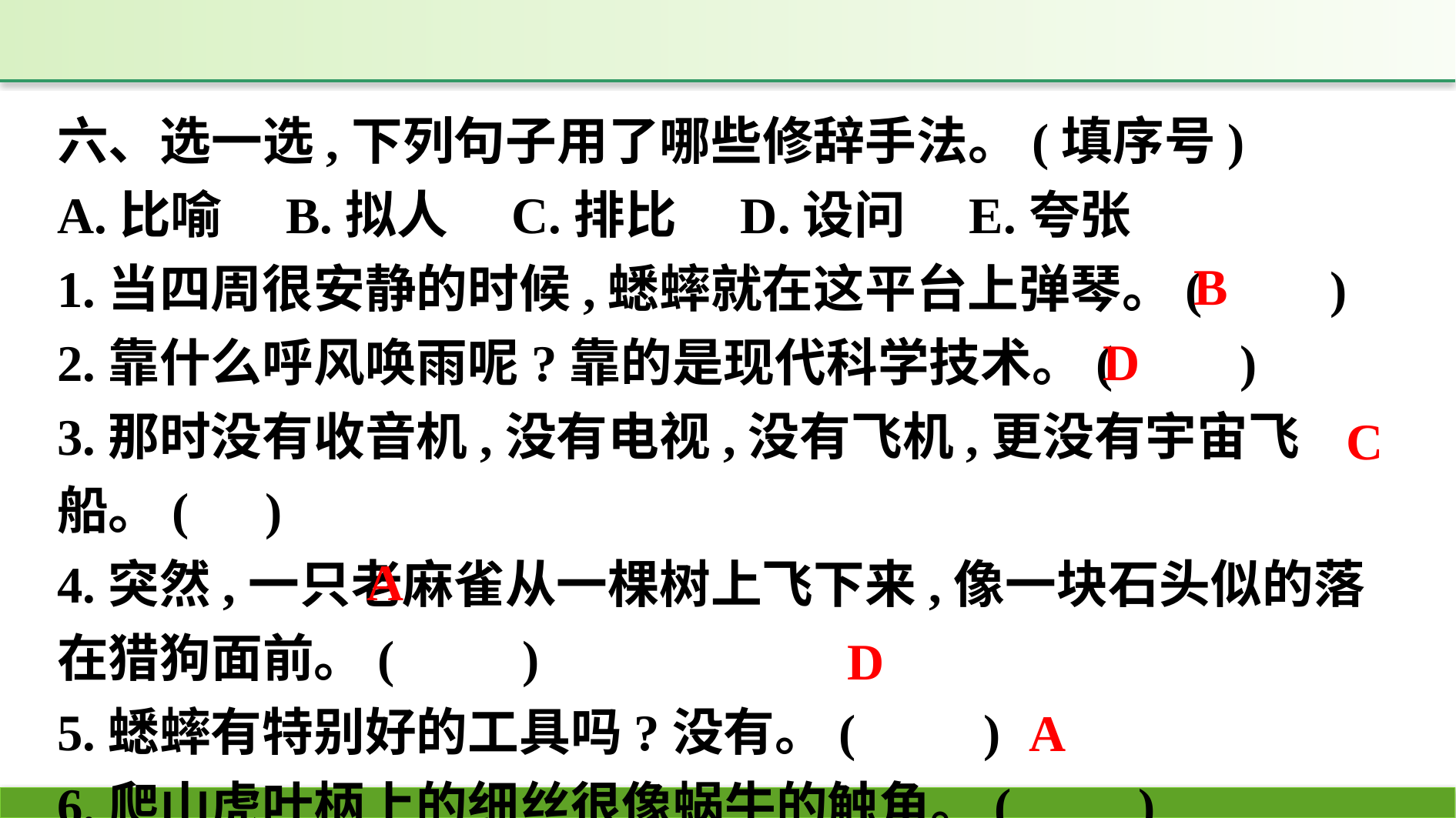

六、选一选,下列句子用了哪些修辞手法。(填序号)
A.比喻　B.拟人　C.排比　D.设问　E.夸张
1.当四周很安静的时候,蟋蟀就在这平台上弹琴。(　　)
2.靠什么呼风唤雨呢?靠的是现代科学技术。(　　)
3.那时没有收音机,没有电视,没有飞机,更没有宇宙飞船。(　)
4.突然,一只老麻雀从一棵树上飞下来,像一块石头似的落在猎狗面前。(　　)
5.蟋蟀有特别好的工具吗?没有。(　　)
6.爬山虎叶柄上的细丝很像蜗牛的触角。(　　)
B
D
C
A
D
A